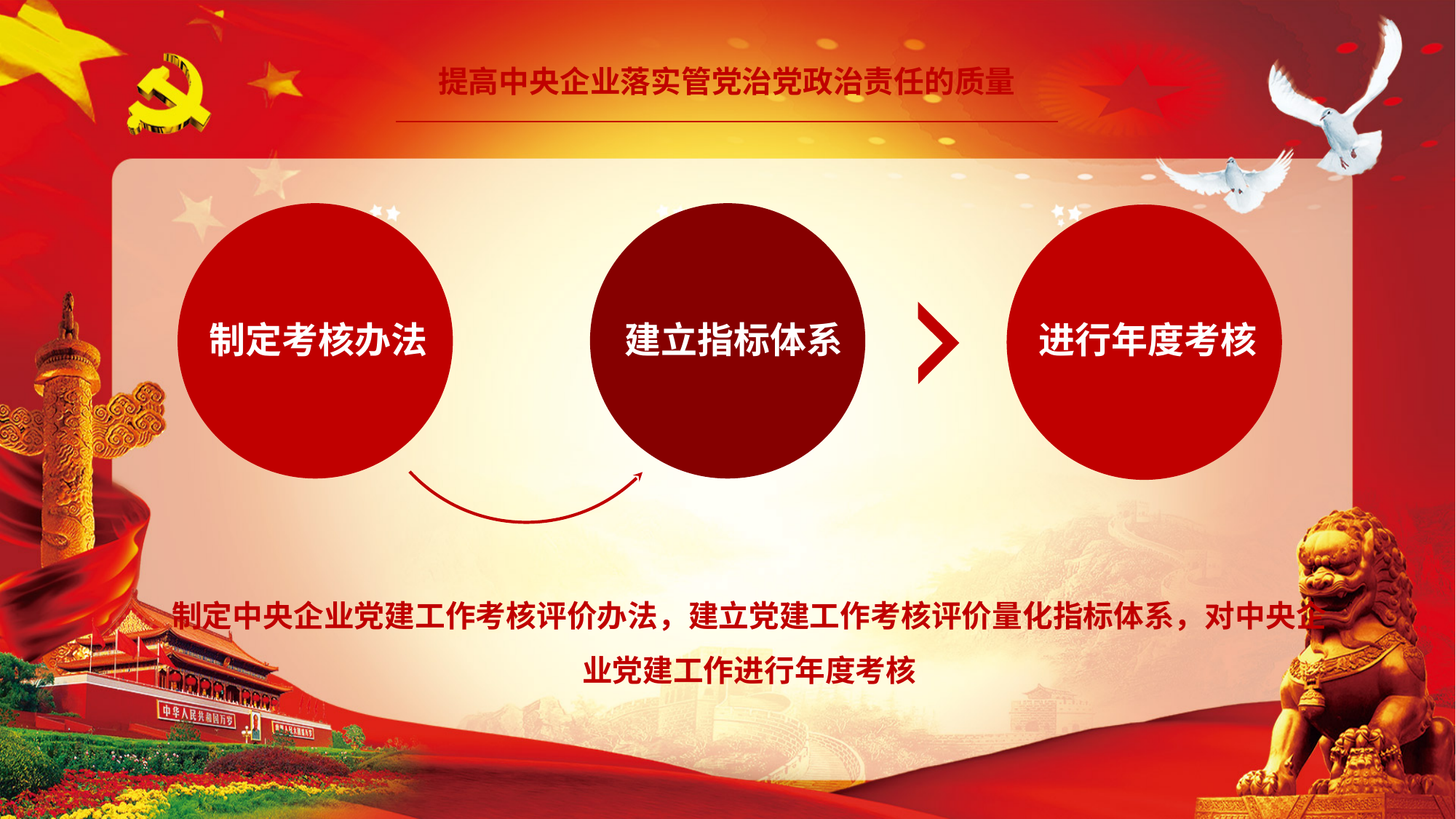

提高中央企业落实管党治党政治责任的质量

制定考核办法
建立指标体系
进行年度考核

制定中央企业党建工作考核评价办法，建立党建工作考核评价量化指标体系，对中央企业党建工作进行年度考核